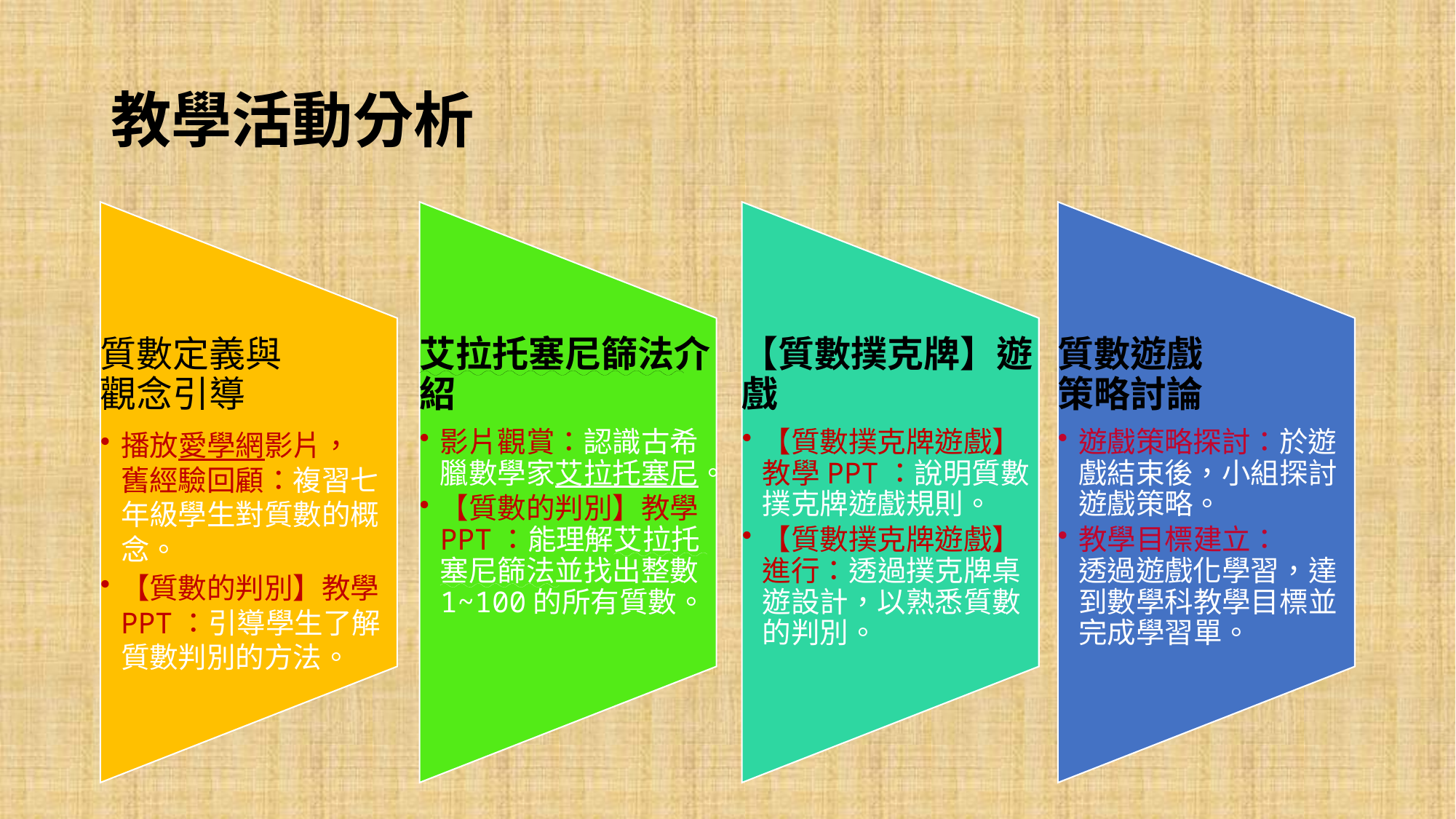

# 教學活動分析
質數定義與
觀念引導
播放愛學網影片，
舊經驗回顧：複習七年級學生對質數的概念。
【質數的判別】教學PPT：引導學生了解質數判別的方法。
艾拉托塞尼篩法介紹
影片觀賞：認識古希臘數學家艾拉托塞尼。
【質數的判別】教學PPT：能理解艾拉托塞尼篩法並找出整數 1~100的所有質數。
【質數撲克牌】遊戲
【質數撲克牌遊戲】教學PPT：說明質數撲克牌遊戲規則。
【質數撲克牌遊戲】進行：透過撲克牌桌遊設計，以熟悉質數的判別。
質數遊戲
策略討論
遊戲策略探討：於遊戲結束後，小組探討遊戲策略。
教學目標建立：
透過遊戲化學習，達到數學科教學目標並完成學習單。